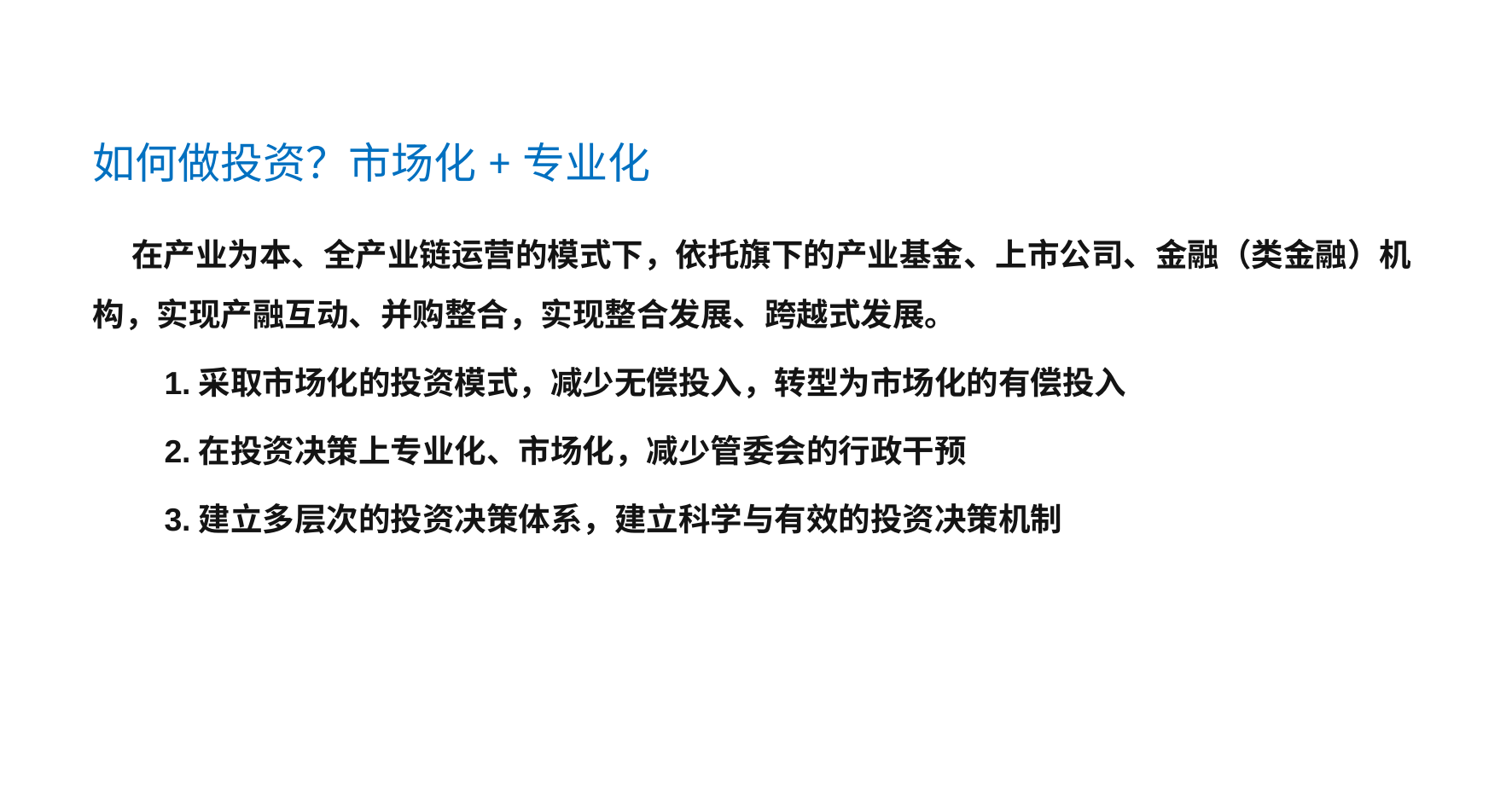

如何做投资？市场化+专业化
   在产业为本、全产业链运营的模式下，依托旗下的产业基金、上市公司、金融（类金融）机构，实现产融互动、并购整合，实现整合发展、跨越式发展。
        1.采取市场化的投资模式，减少无偿投入，转型为市场化的有偿投入
        2.在投资决策上专业化、市场化，减少管委会的行政干预
        3.建立多层次的投资决策体系，建立科学与有效的投资决策机制